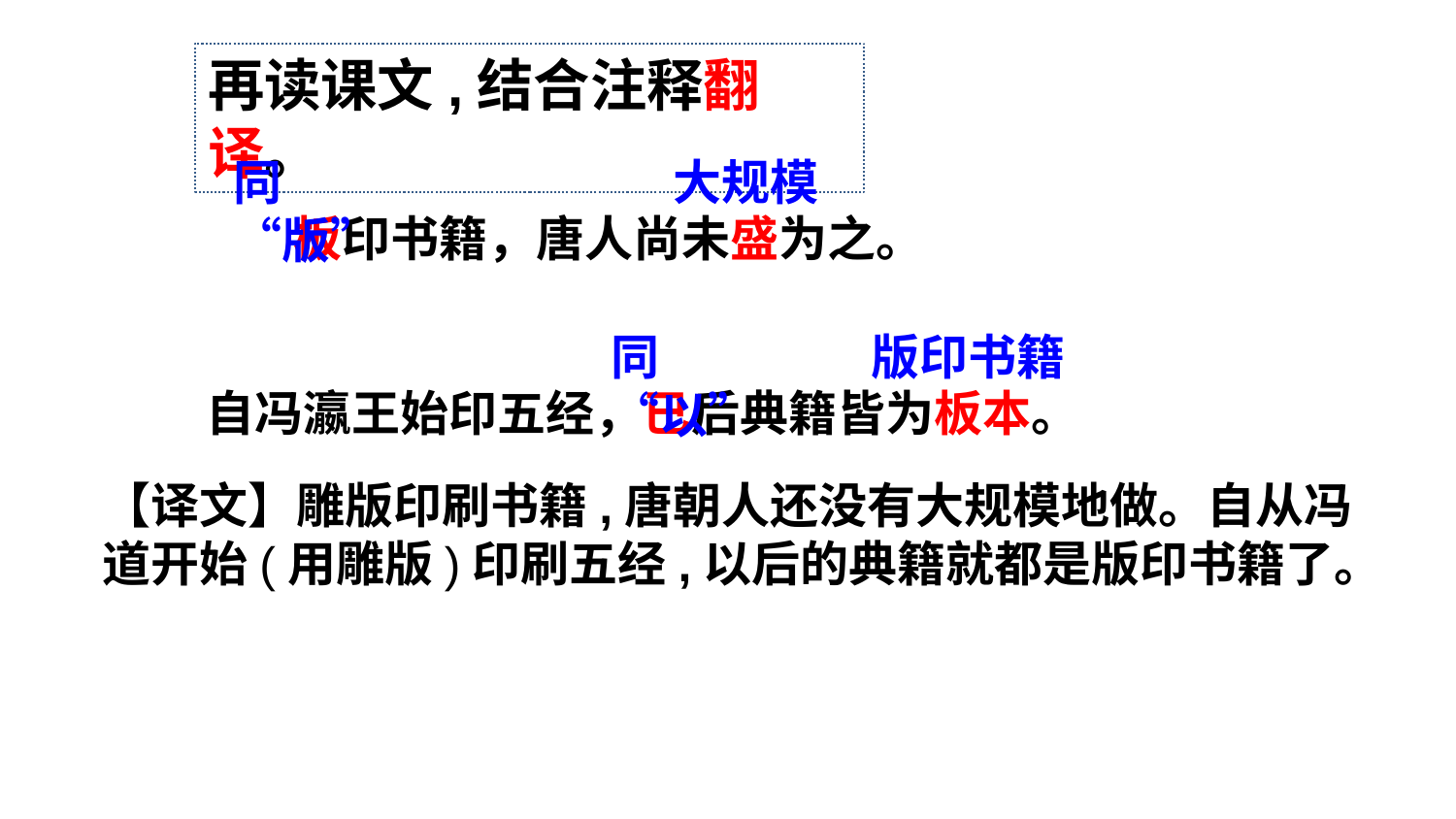

再读课文,结合注释翻译。
       板印书籍，唐人尚未盛为之。
自冯瀛王始印五经，已后典籍皆为板本。
大规模
同“版”
同“以”
版印书籍
【译文】雕版印刷书籍,唐朝人还没有大规模地做。自从冯道开始(用雕版)印刷五经,以后的典籍就都是版印书籍了。